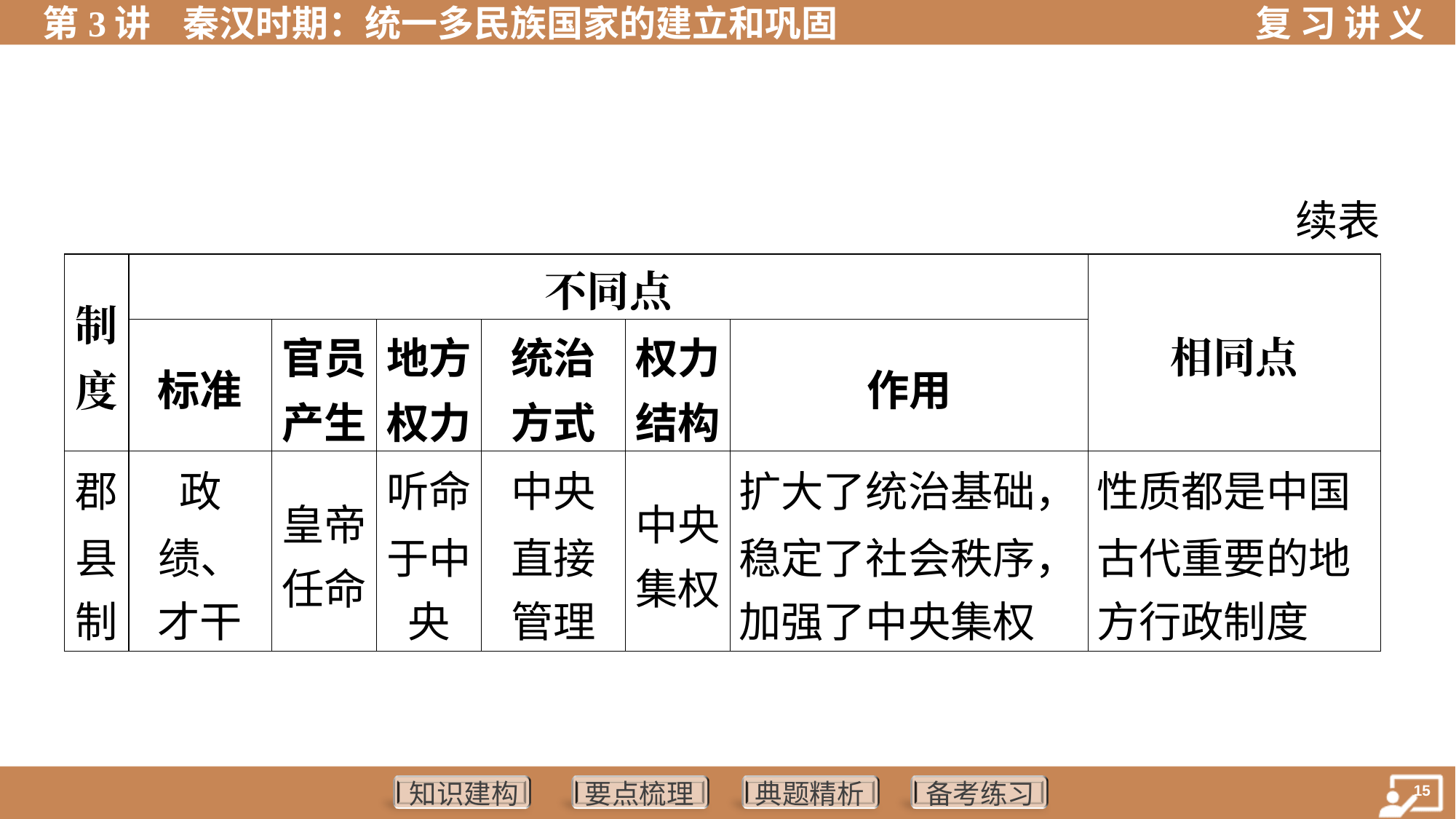

续表
| 制 度 | 不同点 |  |  |  |  |  | 相同点 |
| --- | --- | --- | --- | --- | --- | --- | --- |
|  | 标准 | 官员 产生 | 地方 权力 | 统治 方式 | 权力 结构 | 作用 |  |
| 郡 县 制 | 政 绩、 才干 | 皇帝 任命 | 听命 于中 央 | 中央 直接 管理 | 中央 集权 | 扩大了统治基础， 稳定了社会秩序， 加强了中央集权 | 性质都是中国 古代重要的地 方行政制度 |